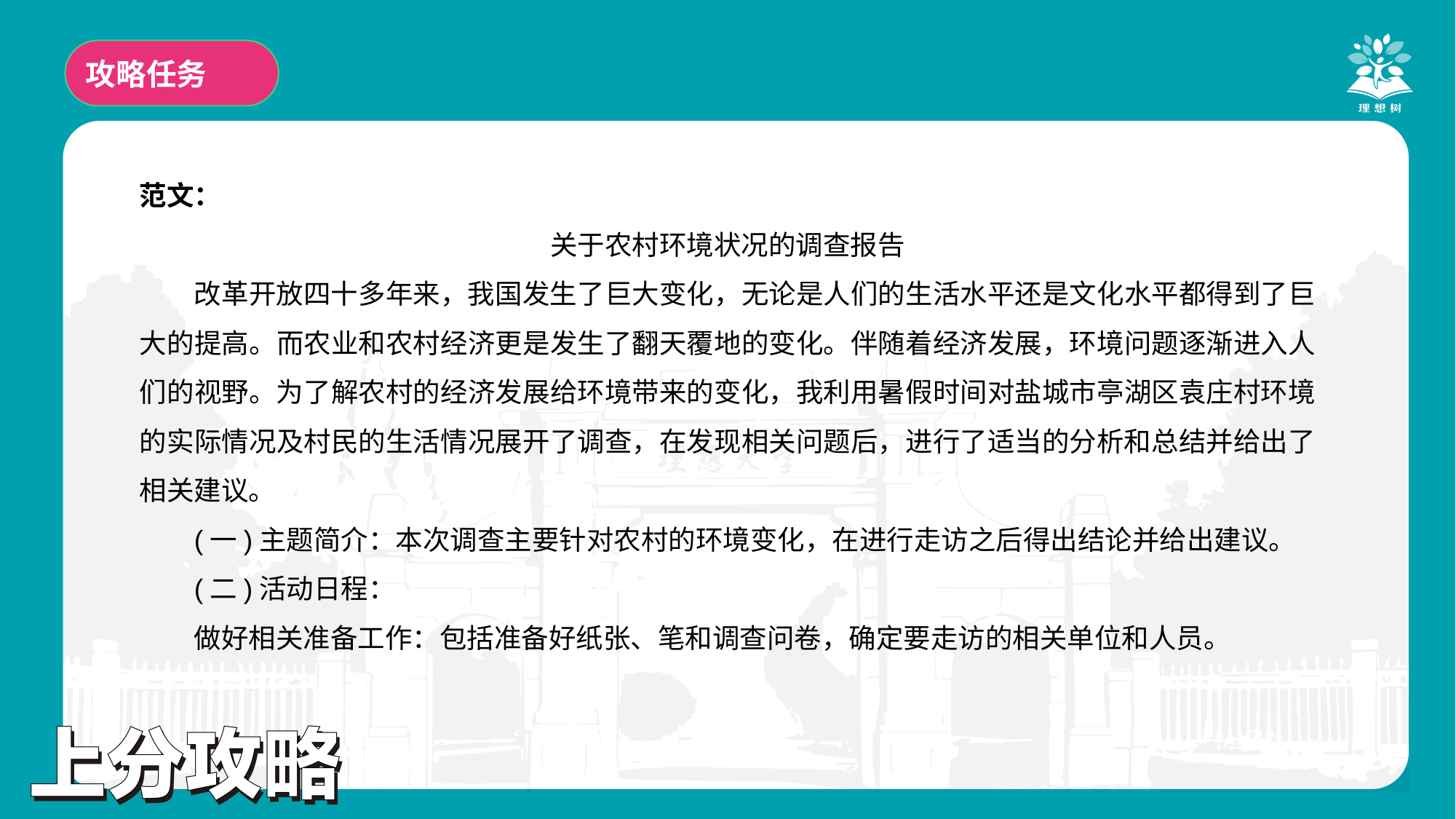

攻略任务
范文：
关于农村环境状况的调查报告
改革开放四十多年来，我国发生了巨大变化，无论是人们的生活水平还是文化水平都得到了巨大的提高。而农业和农村经济更是发生了翻天覆地的变化。伴随着经济发展，环境问题逐渐进入人们的视野。为了解农村的经济发展给环境带来的变化，我利用暑假时间对盐城市亭湖区袁庄村环境的实际情况及村民的生活情况展开了调查，在发现相关问题后，进行了适当的分析和总结并给出了相关建议。
(一)主题简介：本次调查主要针对农村的环境变化，在进行走访之后得出结论并给出建议。
(二)活动日程：
做好相关准备工作：包括准备好纸张、笔和调查问卷，确定要走访的相关单位和人员。